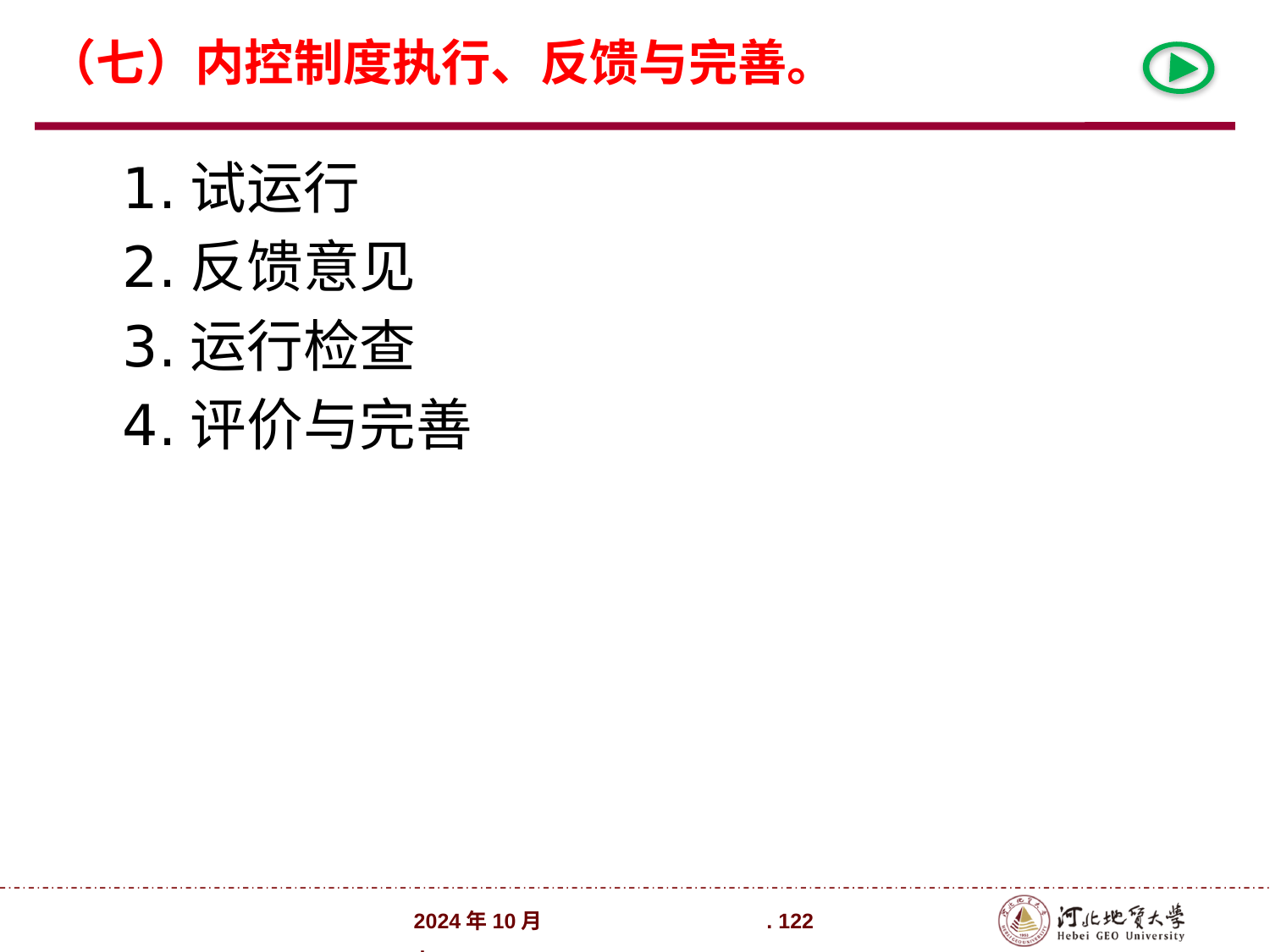

# （七）内控制度执行、反馈与完善。

1.试运行
2.反馈意见
3.运行检查
4.评价与完善
2024年10月                                             . 122 .